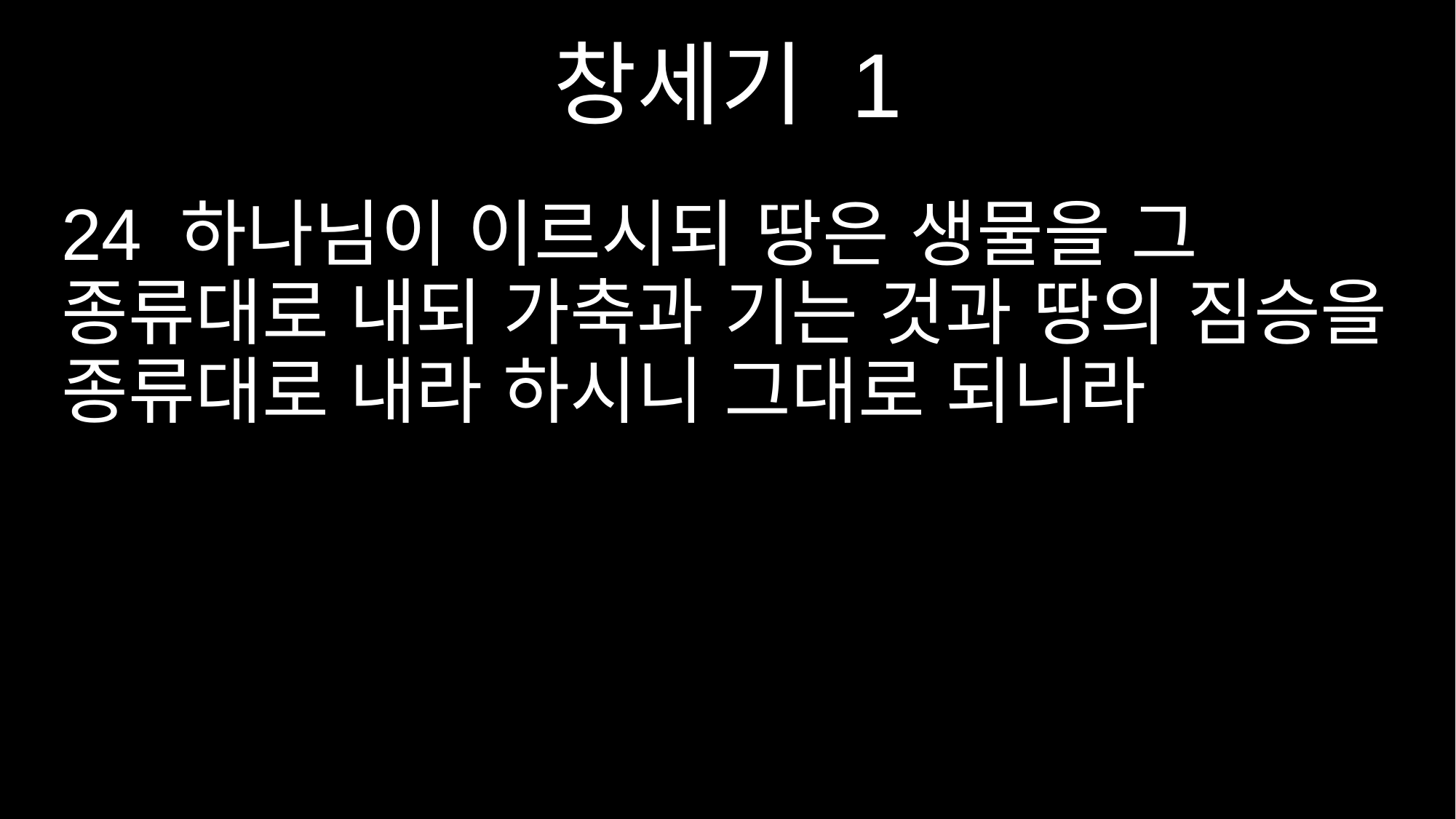

창세기 1
24 하나님이 이르시되 땅은 생물을 그 종류대로 내되 가축과 기는 것과 땅의 짐승을 종류대로 내라 하시니 그대로 되니라